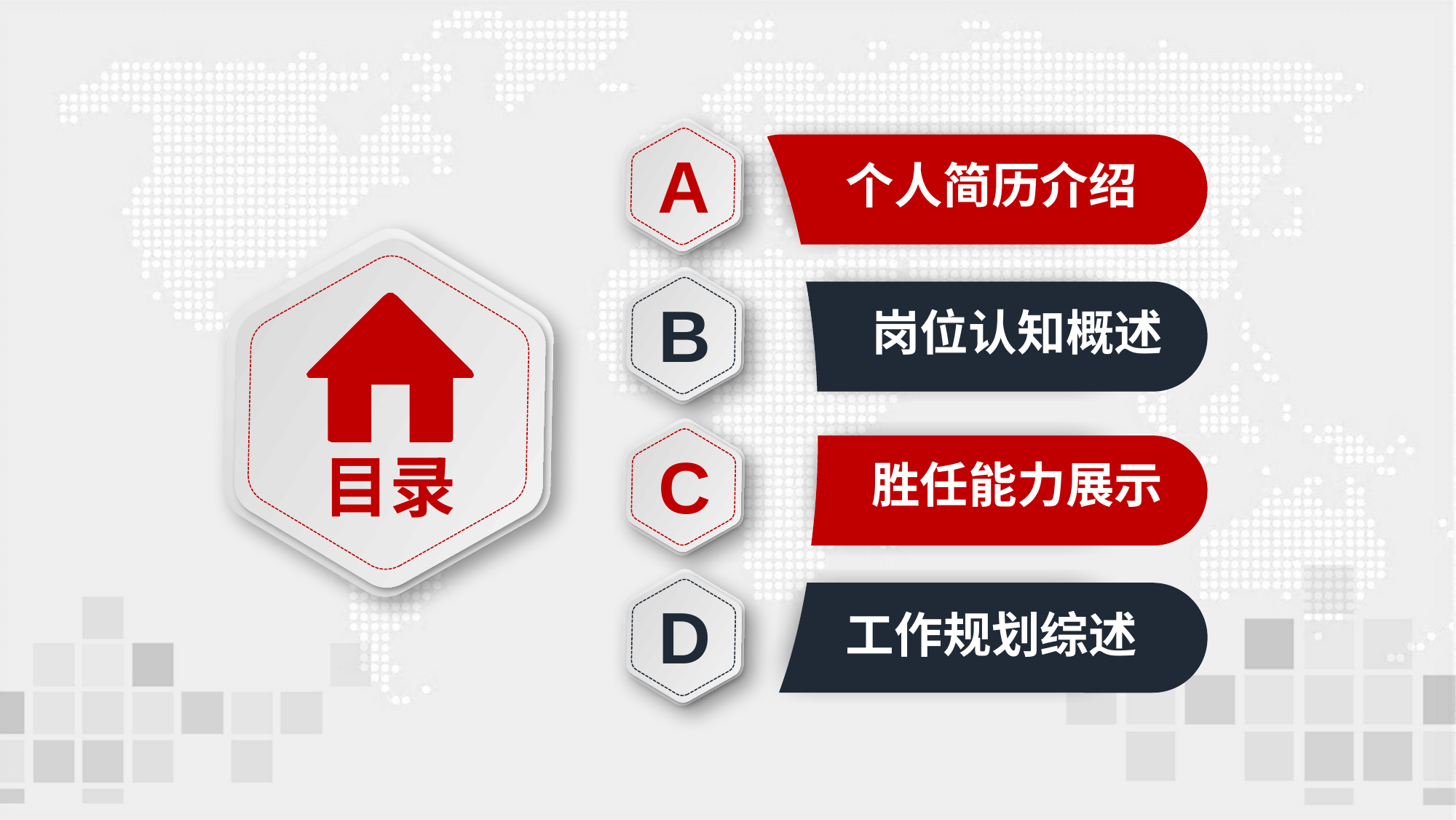

A
个人简历介绍

B

岗位认知概述

C

目录
胜任能力展示

D
工作规划综述